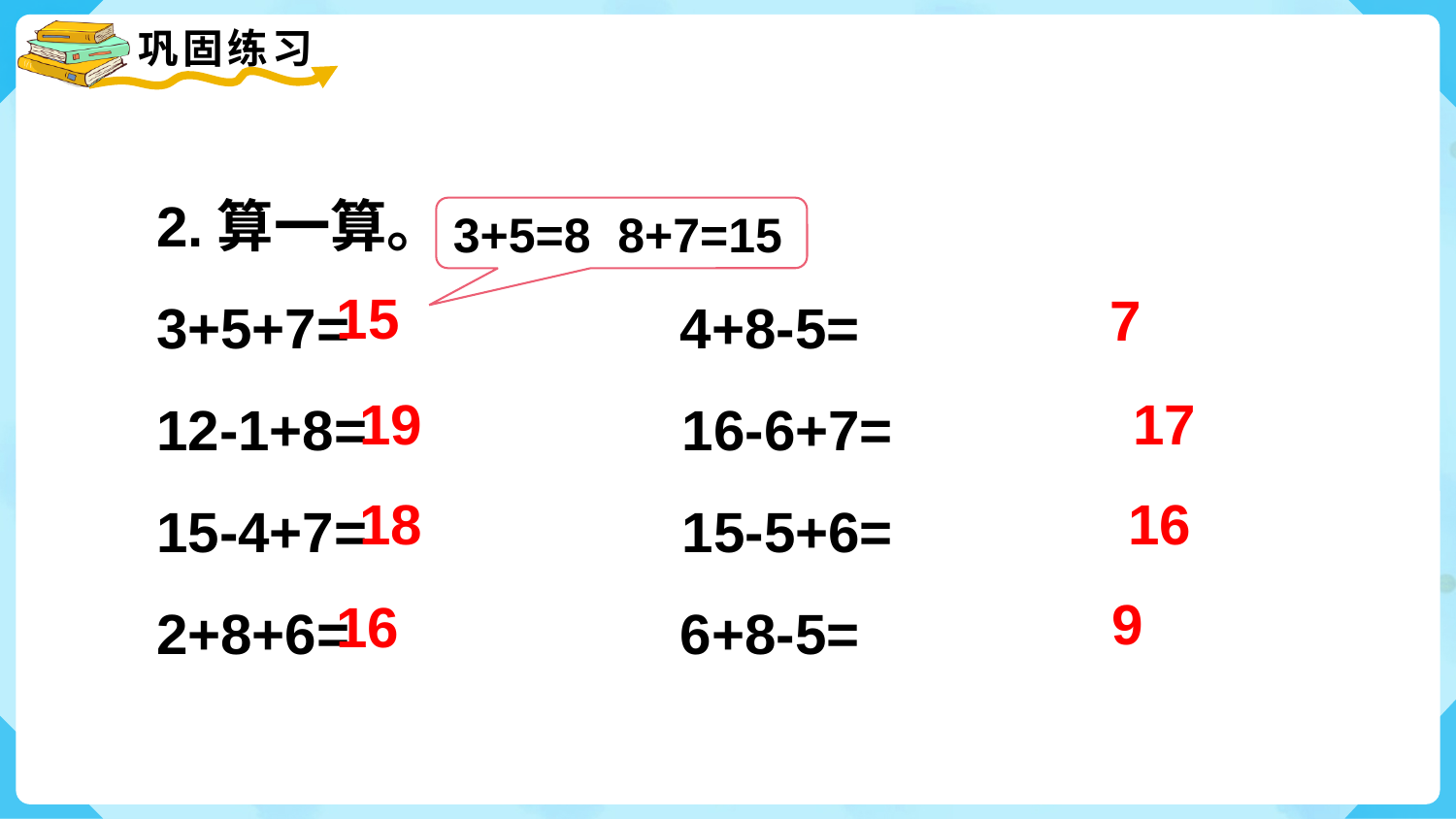

2.算一算。
3+5+7=                     4+8-5=
12-1+8=                    16-6+7=
15-4+7=                    15-5+6=
2+8+6=                     6+8-5=
 3+5=8  8+7=15
15
7
19
17
18
16
9
16